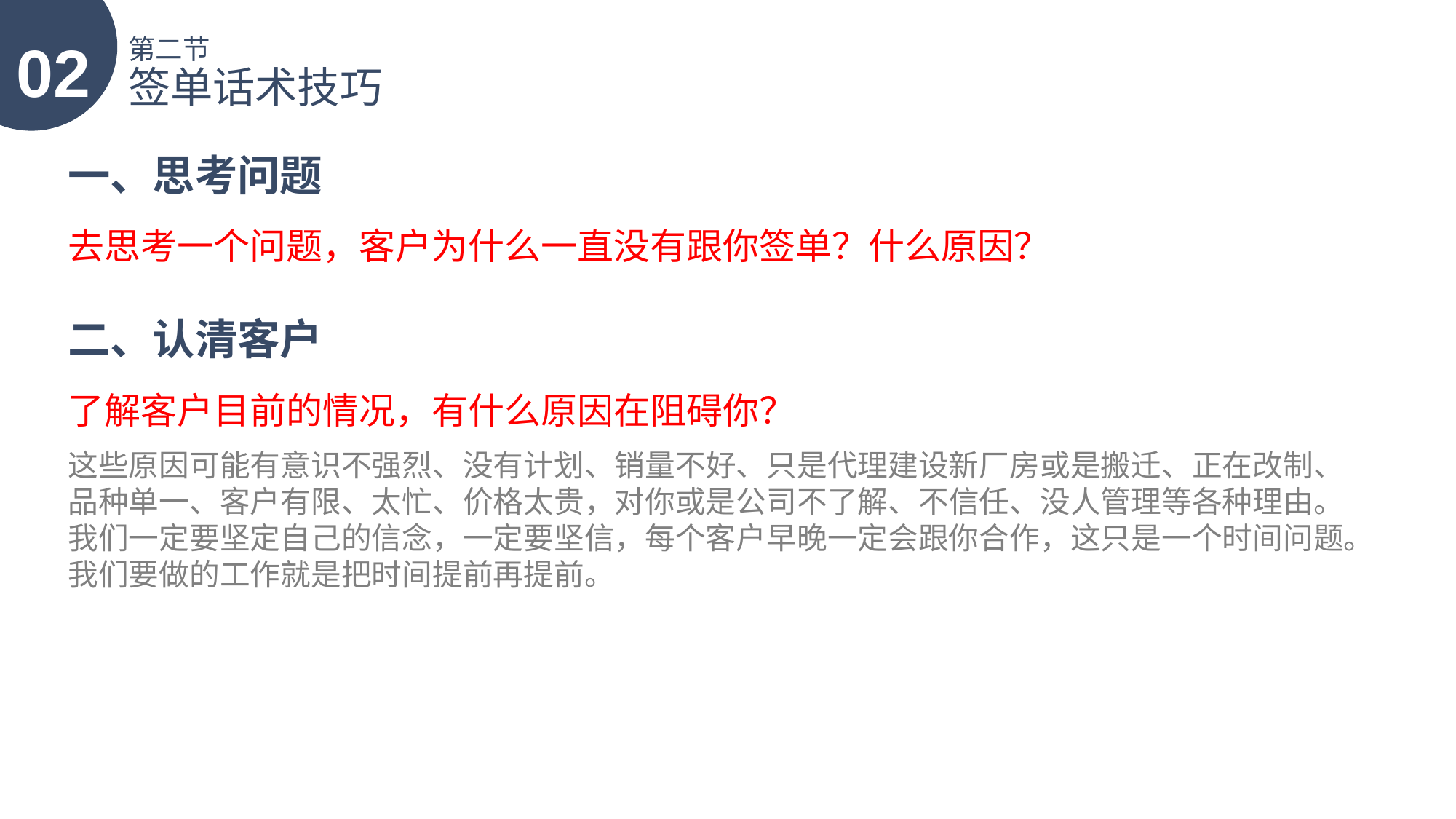

02
第二节
签单话术技巧
一、思考问题
去思考一个问题，客户为什么一直没有跟你签单？什么原因？
二、认清客户
了解客户目前的情况，有什么原因在阻碍你？
这些原因可能有意识不强烈、没有计划、销量不好、只是代理建设新厂房或是搬迁、正在改制、品种单一、客户有限、太忙、价格太贵，对你或是公司不了解、不信任、没人管理等各种理由。我们一定要坚定自己的信念，一定要坚信，每个客户早晚一定会跟你合作，这只是一个时间问题。我们要做的工作就是把时间提前再提前。